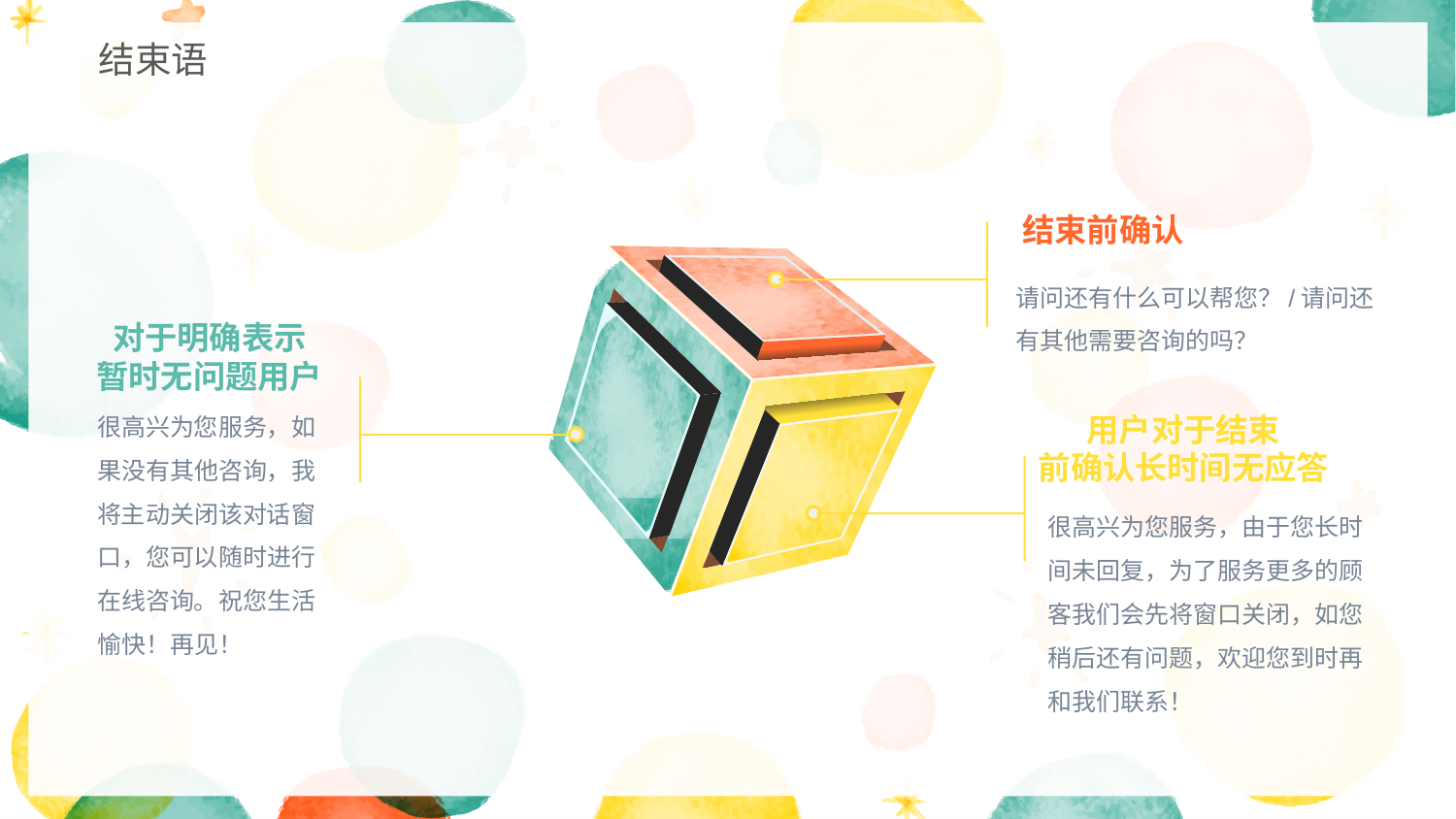

结束语
结束前确认
请问还有什么可以帮您？/请问还有其他需要咨询的吗？

对于明确表示
暂时无问题用户
很高兴为您服务，如果没有其他咨询，我将主动关闭该对话窗口，您可以随时进行在线咨询。祝您生活愉快！再见！

用户对于结束
前确认长时间无应答
很高兴为您服务，由于您长时间未回复，为了服务更多的顾客我们会先将窗口关闭，如您稍后还有问题，欢迎您到时再和我们联系！